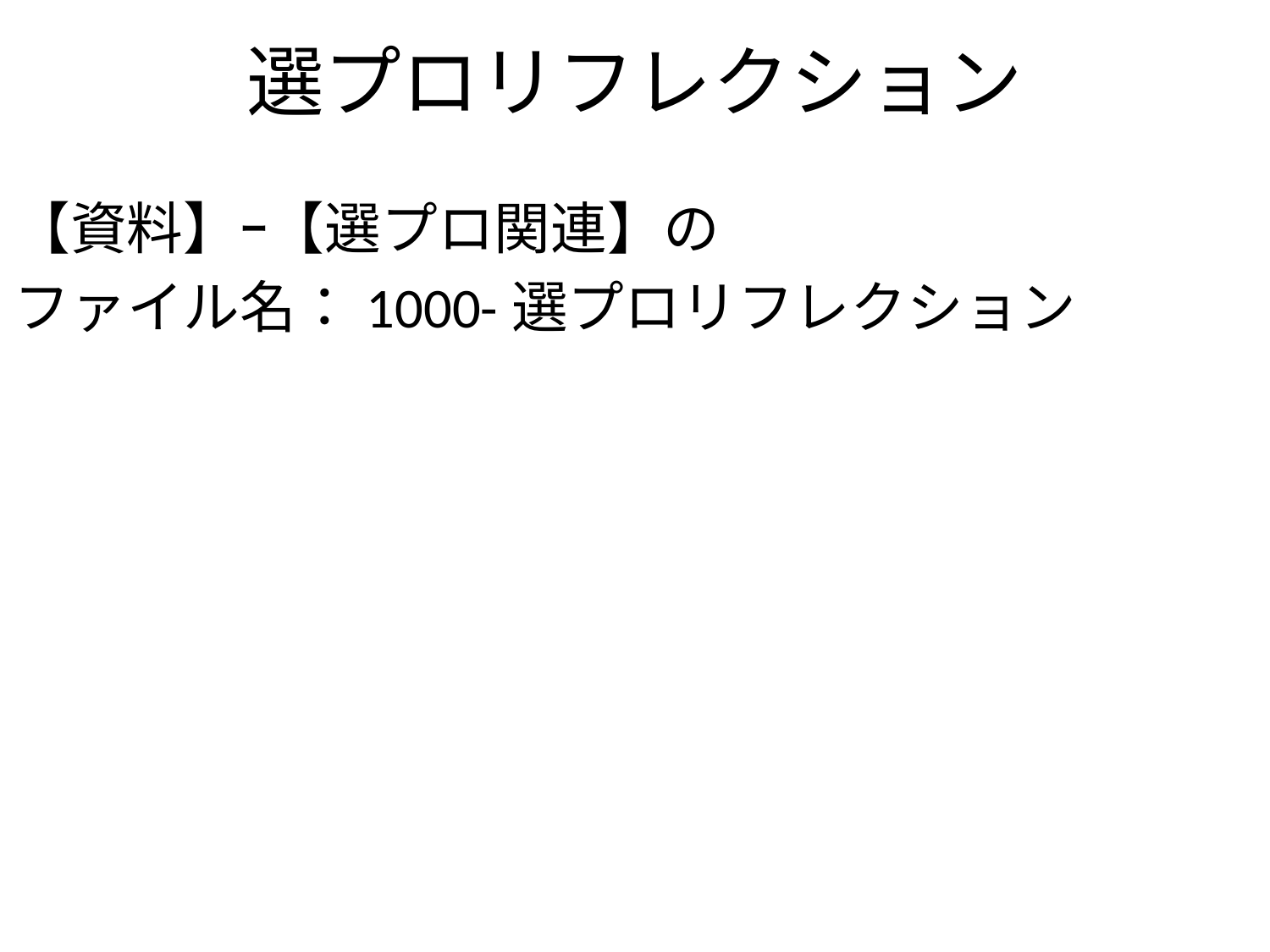

# 選プロリフレクション
【資料】ｰ【選プロ関連】の
ファイル名：1000-選プロリフレクション